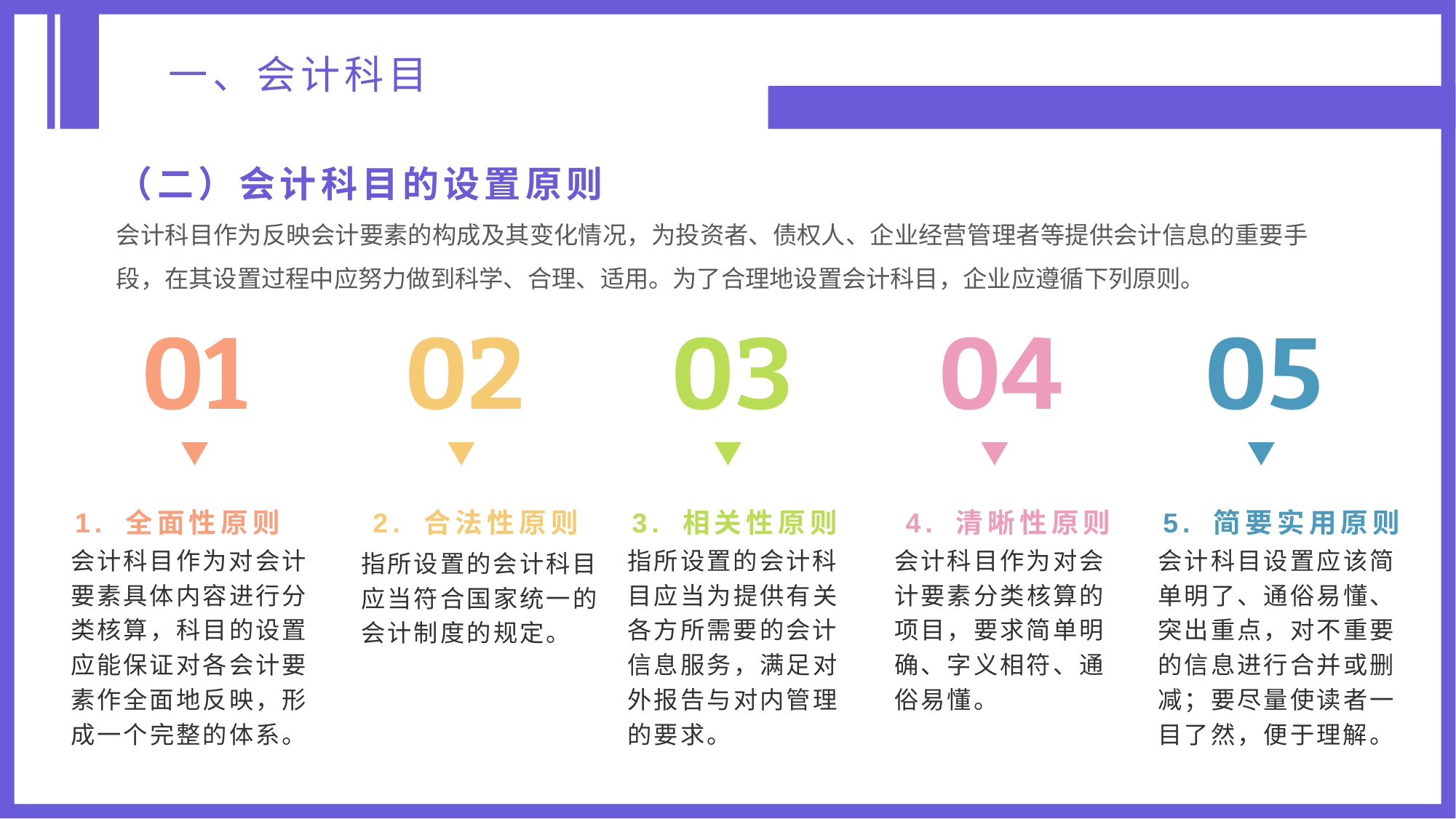

一、会计科目
（二）会计科目的设置原则
会计科目作为反映会计要素的构成及其变化情况，为投资者、债权人、企业经营管理者等提供会计信息的重要手段，在其设置过程中应努力做到科学、合理、适用。为了合理地设置会计科目，企业应遵循下列原则。
01
02
03
04
05

1. 全面性原则
2. 合法性原则
3. 相关性原则
4. 清晰性原则
5. 简要实用原则
会计科目作为对会计要素具体内容进行分类核算，科目的设置应能保证对各会计要素作全面地反映，形成一个完整的体系。
指所设置的会计科目应当为提供有关各方所需要的会计信息服务，满足对外报告与对内管理的要求。
会计科目作为对会计要素分类核算的项目，要求简单明确、字义相符、通俗易懂。
会计科目设置应该简单明了、通俗易懂、突出重点，对不重要的信息进行合并或删减；要尽量使读者一目了然，便于理解。
指所设置的会计科目应当符合国家统一的会计制度的规定。